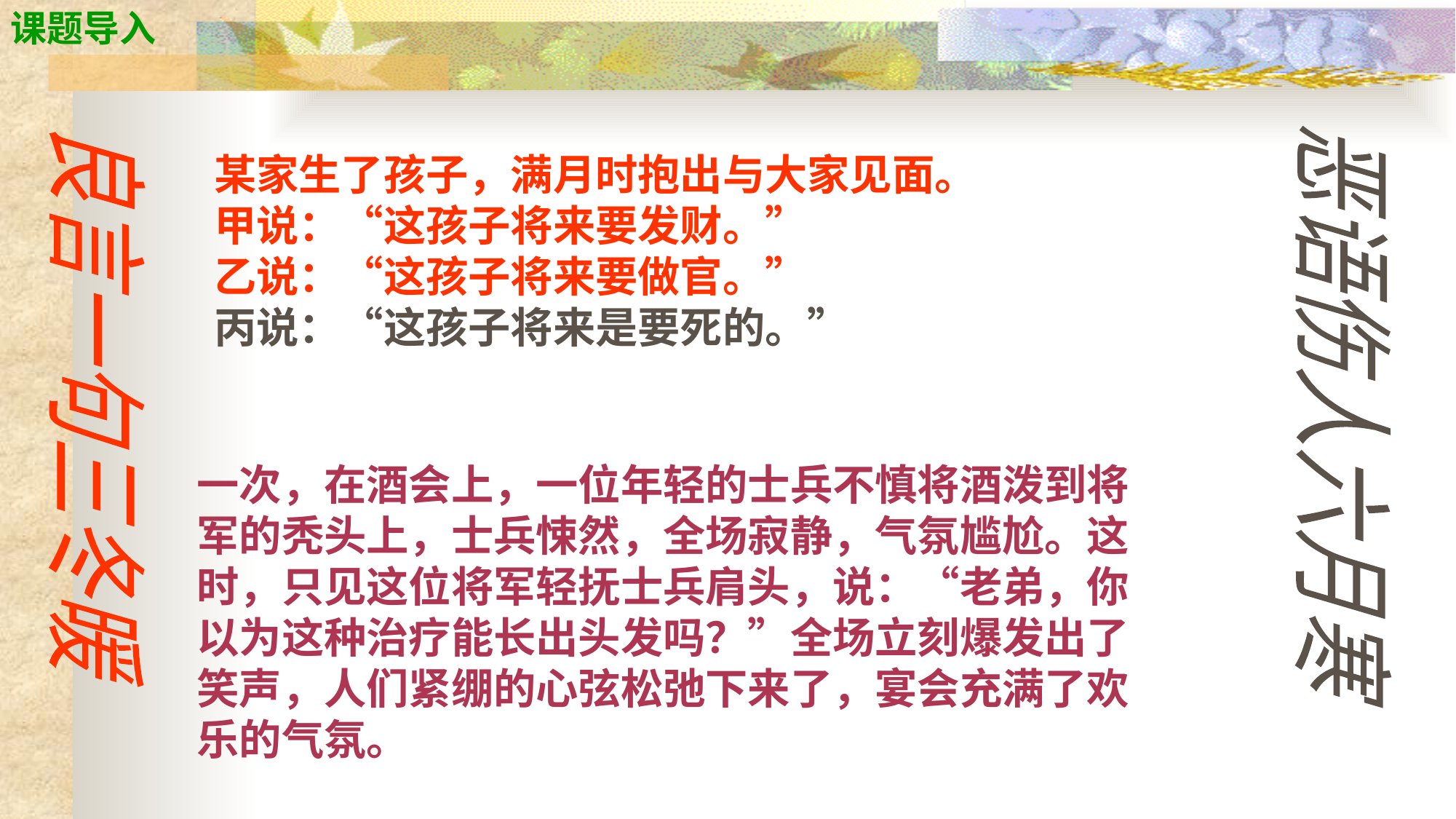

课题导入
某家生了孩子，满月时抱出与大家见面。
甲说：“这孩子将来要发财。”
乙说：“这孩子将来要做官。”
丙说：“这孩子将来是要死的。”
良言一句三冬暖
恶语伤人六月寒
一次，在酒会上，一位年轻的士兵不慎将酒泼到将军的秃头上，士兵悚然，全场寂静，气氛尴尬。这时，只见这位将军轻抚士兵肩头，说：“老弟，你以为这种治疗能长出头发吗？”全场立刻爆发出了笑声，人们紧绷的心弦松弛下来了，宴会充满了欢乐的气氛。